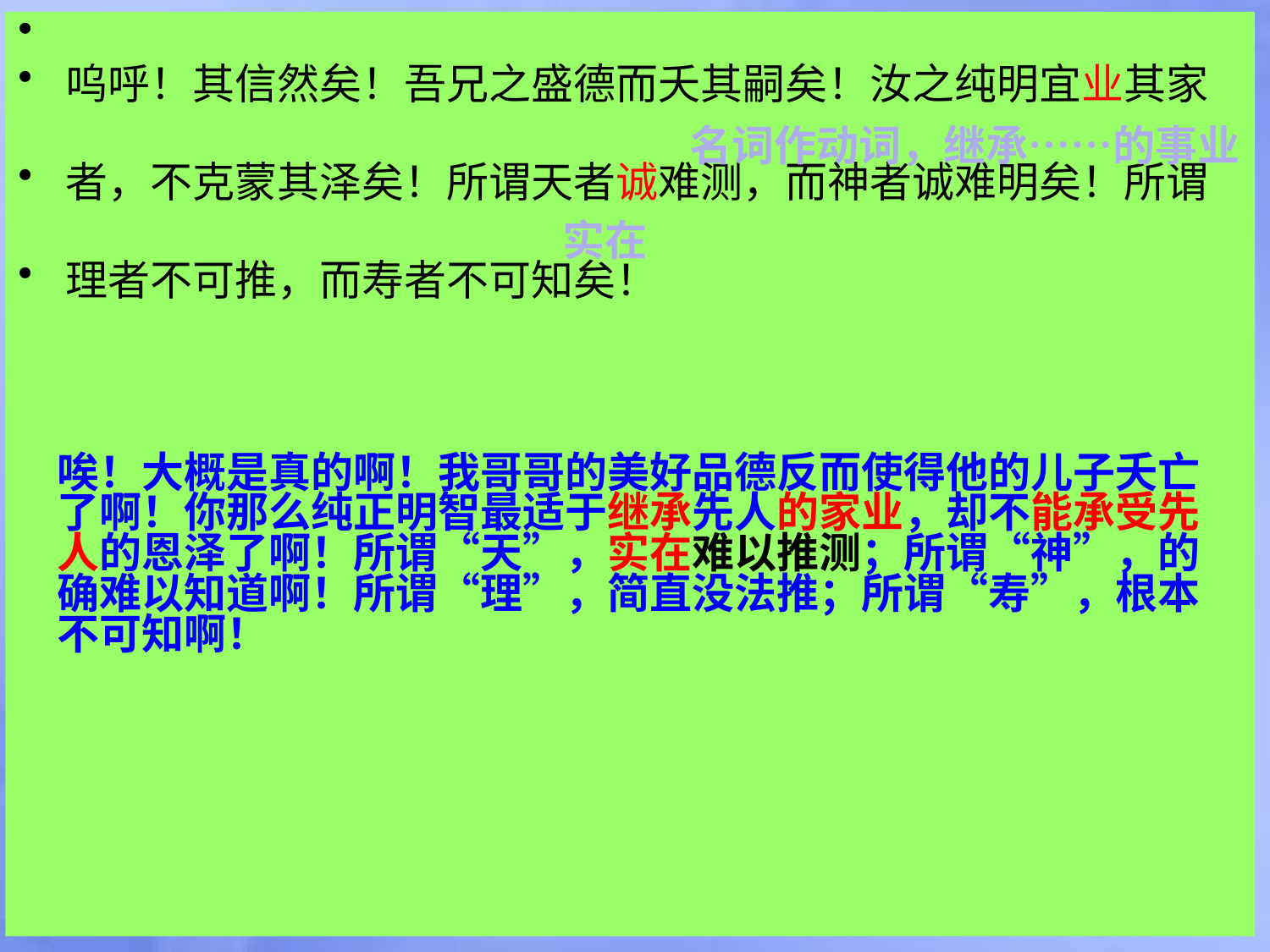

呜呼！其信然矣！吾兄之盛德而夭其嗣矣！汝之纯明宜业其家

者，不克蒙其泽矣！所谓天者诚难测，而神者诚难明矣！所谓

理者不可推，而寿者不可知矣！

#
名词作动词，继承……的事业
实在
唉！大概是真的啊！我哥哥的美好品德反而使得他的儿子夭亡了啊！你那么纯正明智最适于继承先人的家业，却不能承受先人的恩泽了啊！所谓“天”，实在难以推测；所谓“神”，的确难以知道啊！所谓“理”，简直没法推；所谓“寿”，根本不可知啊！